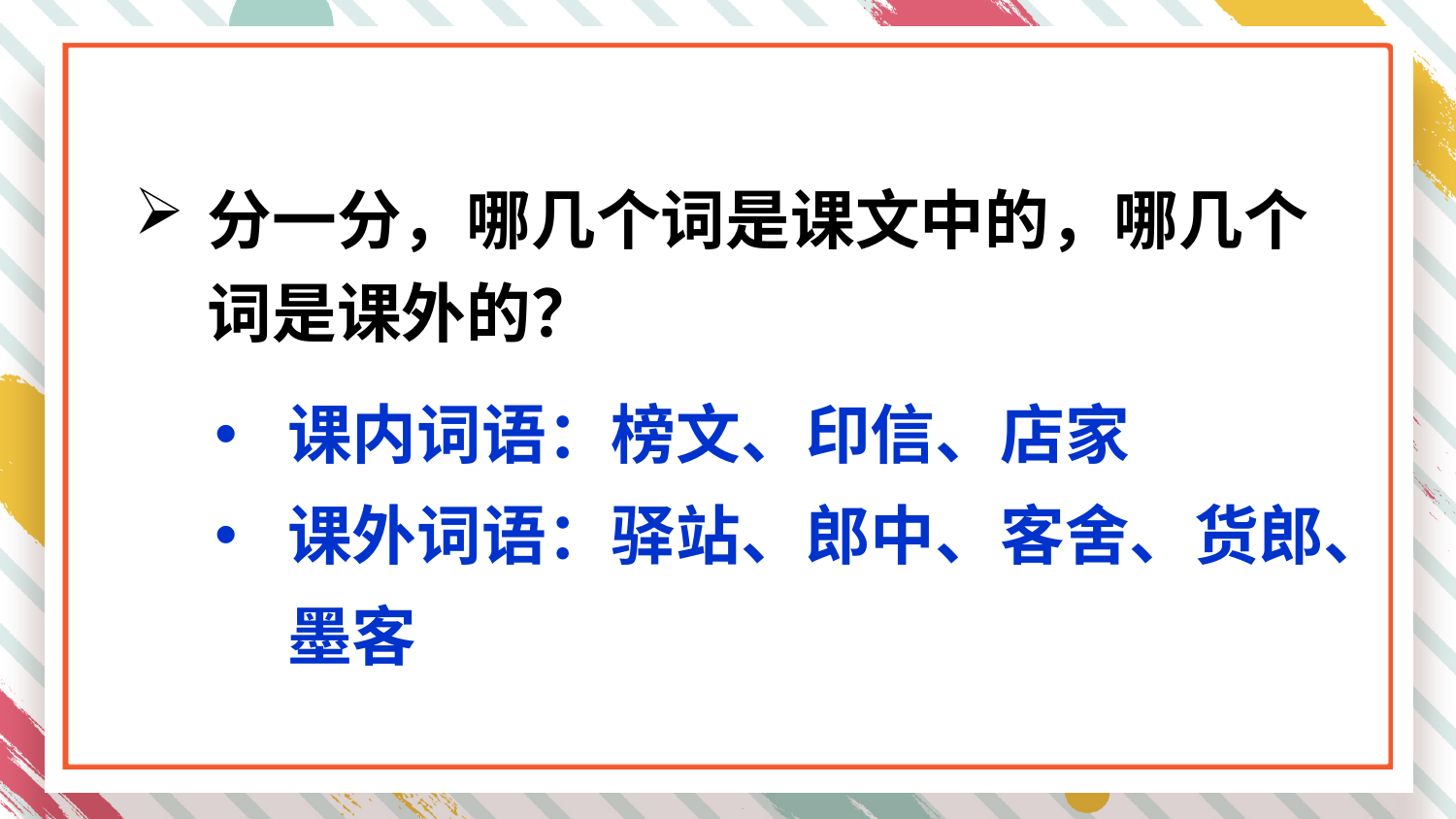

分一分，哪几个词是课文中的，哪几个词是课外的？
课内词语：榜文、印信、店家
课外词语：驿站、郎中、客舍、货郎、墨客